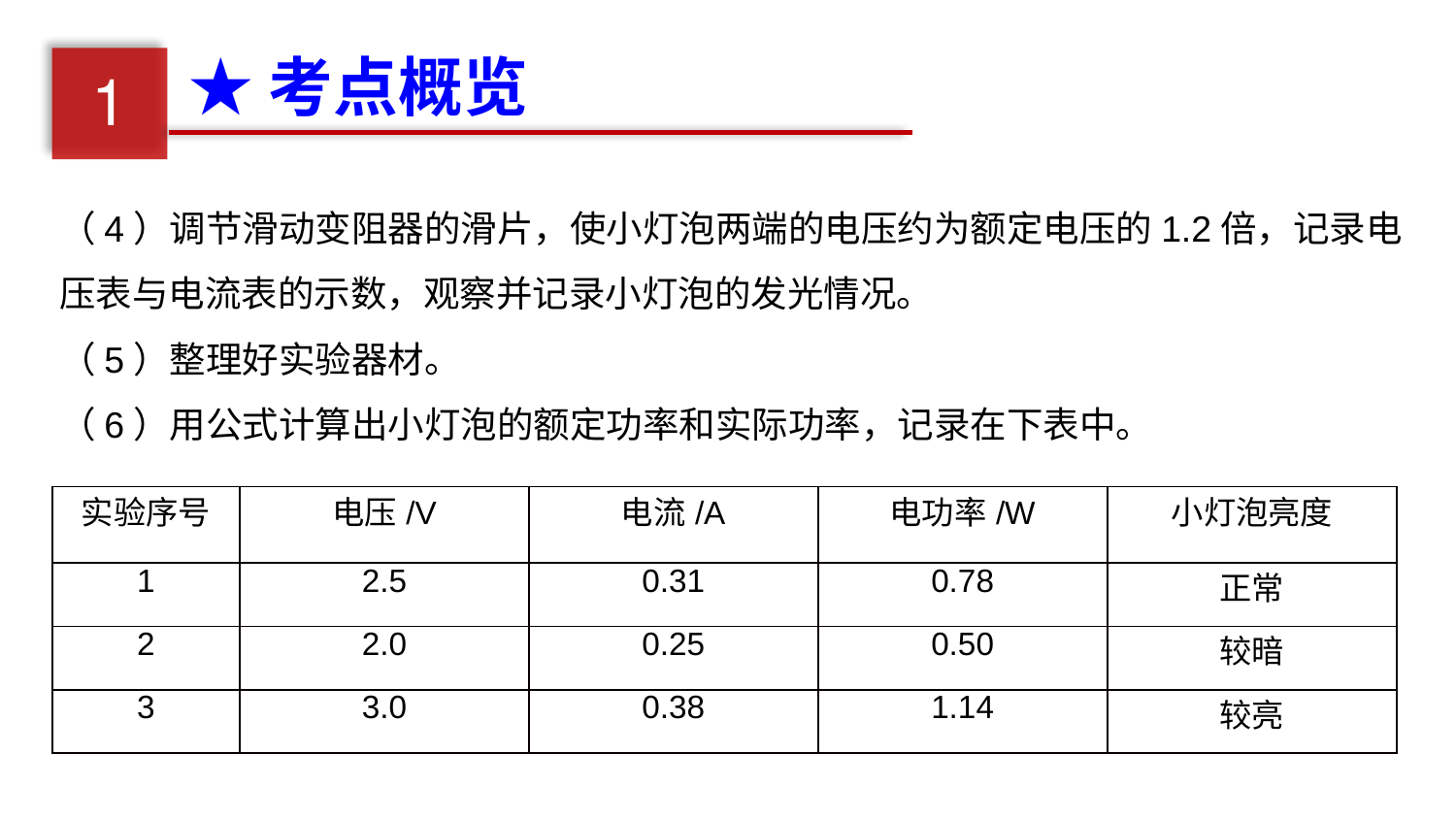

★考点概览

1
（4）调节滑动变阻器的滑片，使小灯泡两端的电压约为额定电压的1.2倍，记录电压表与电流表的示数，观察并记录小灯泡的发光情况。
（5）整理好实验器材。
（6）用公式计算出小灯泡的额定功率和实际功率，记录在下表中。
| 实验序号 | 电压/V | 电流/A | 电功率/W | 小灯泡亮度 |
| --- | --- | --- | --- | --- |
| 1 | 2.5 | 0.31 | 0.78 | 正常 |
| 2 | 2.0 | 0.25 | 0.50 | 较暗 |
| 3 | 3.0 | 0.38 | 1.14 | 较亮 |